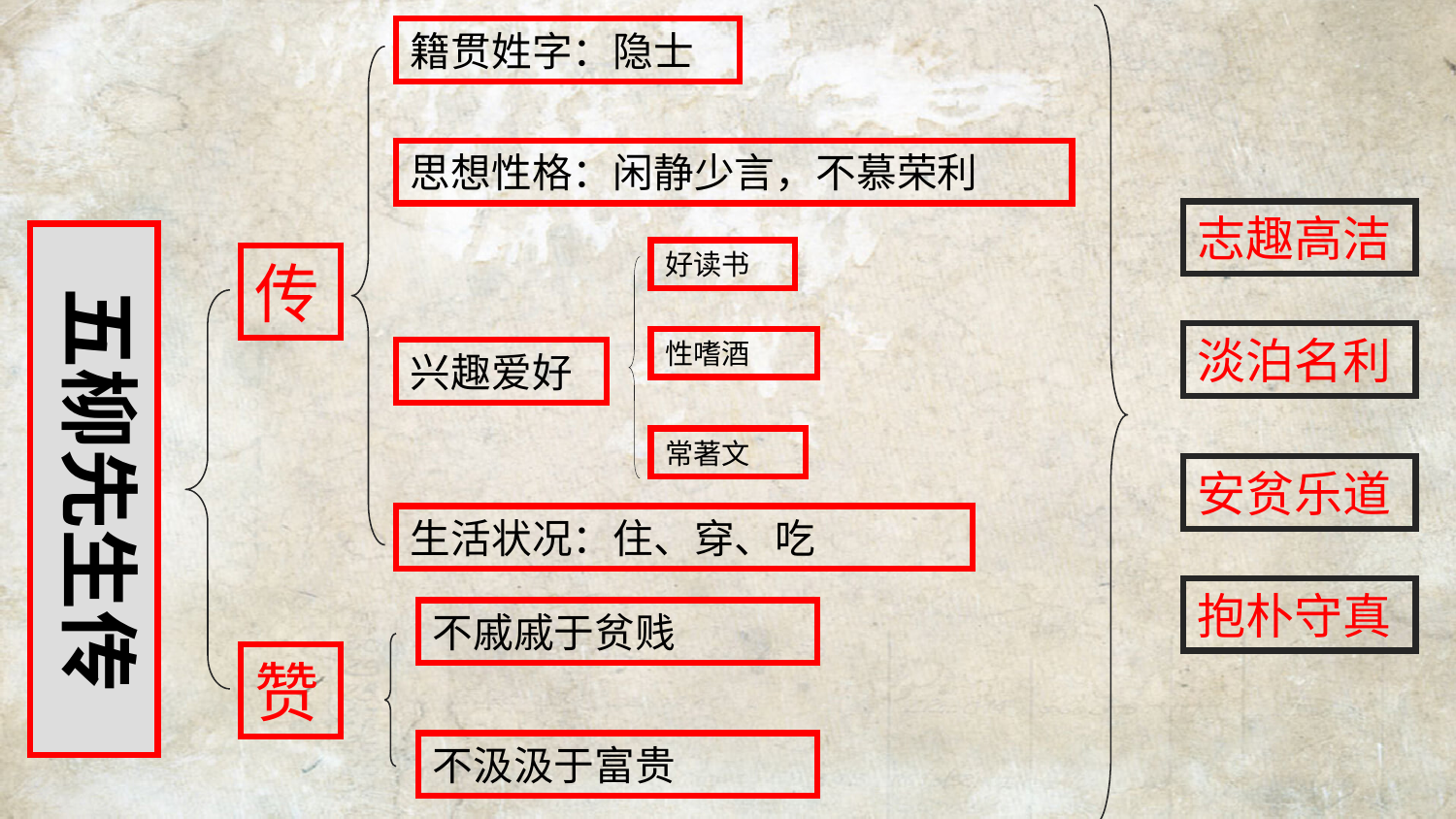

籍贯姓字：隐士

思想性格：闲静少言，不慕荣利
志趣高洁
五柳先生传
好读书
传

淡泊名利
性嗜酒
兴趣爱好
常著文
安贫乐道
生活状况：住、穿、吃
抱朴守真
不戚戚于贫贱

赞
不汲汲于富贵